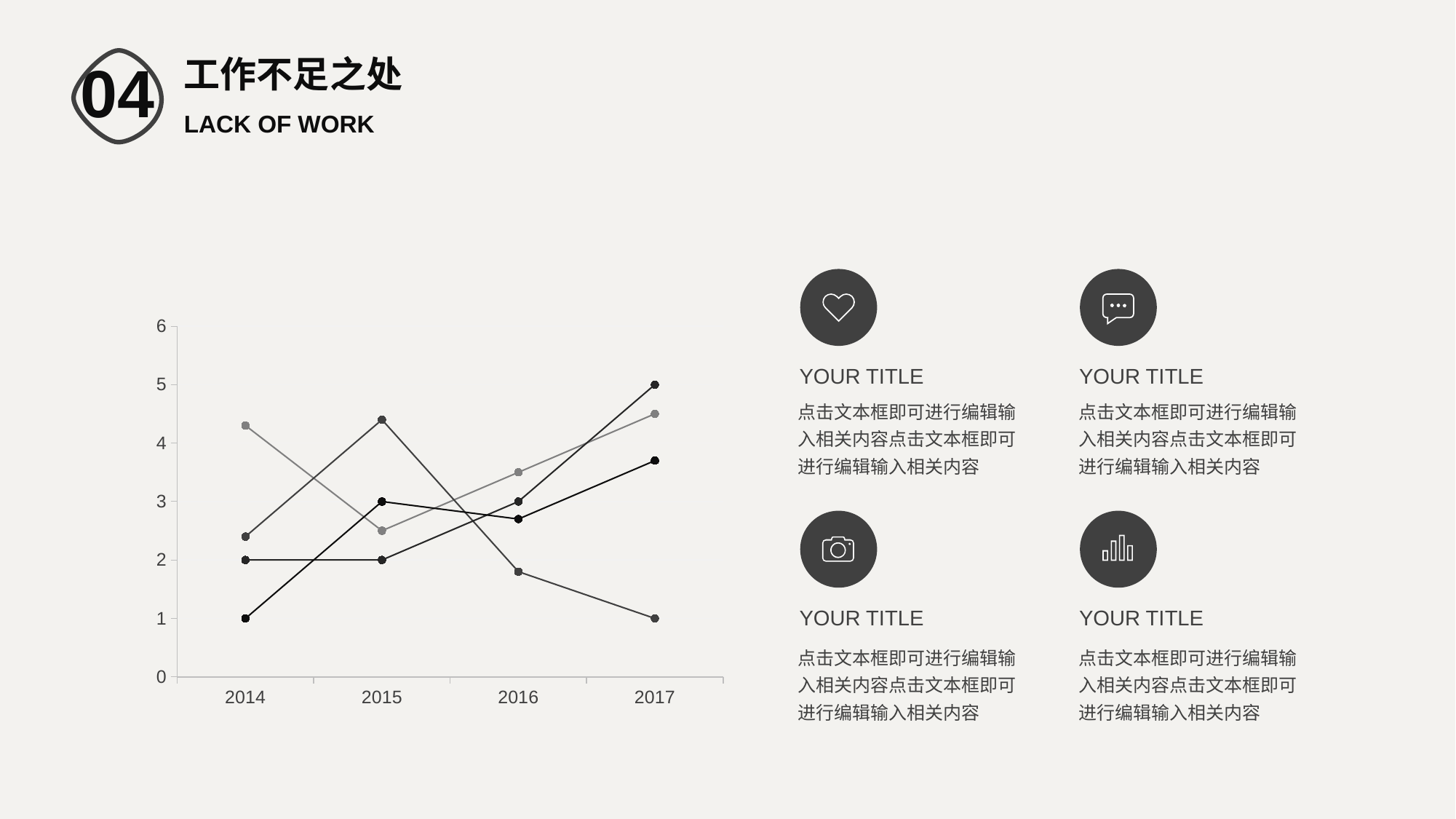

工作不足之处
04

LACK OF WORK

### Chart

| Category | Series 1 | Series 2 | Series 3 | series 4 |
|---|---|---|---|---|
| 2014 | 4.3 | 2.4 | 2.0 | 1.0 |
| 2015 | 2.5 | 4.4 | 2.0 | 3.0 |
| 2016 | 3.5 | 1.8 | 3.0 | 2.7 |
| 2017 | 4.5 | 1.0 | 5.0 | 3.7 |
YOUR TITLE
YOUR TITLE
点击文本框即可进行编辑输入相关内容点击文本框即可进行编辑输入相关内容
点击文本框即可进行编辑输入相关内容点击文本框即可进行编辑输入相关内容

YOUR TITLE
YOUR TITLE
点击文本框即可进行编辑输入相关内容点击文本框即可进行编辑输入相关内容
点击文本框即可进行编辑输入相关内容点击文本框即可进行编辑输入相关内容